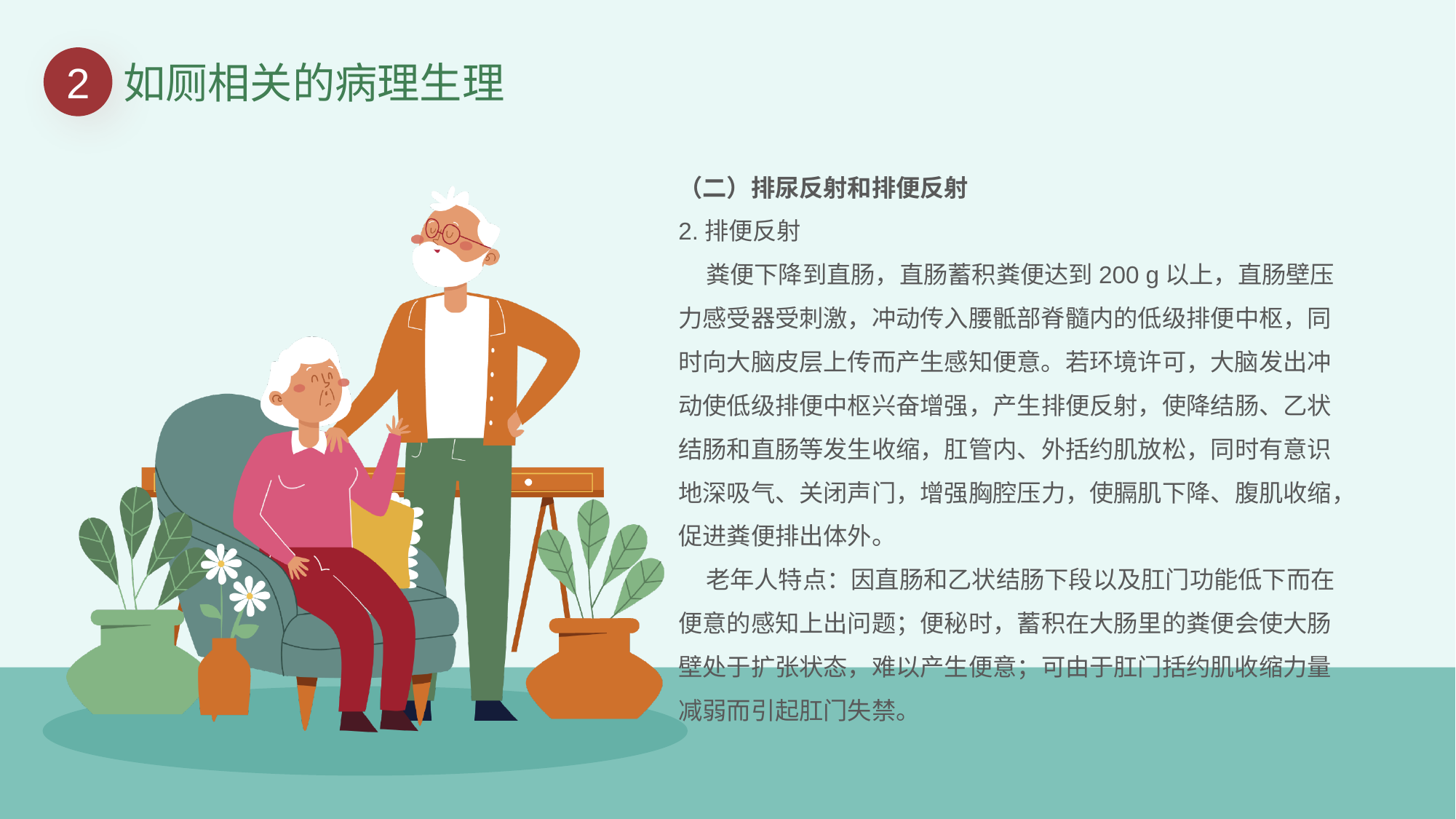

2
如厕相关的病理生理
（二）排尿反射和排便反射
2.排便反射
    粪便下降到直肠，直肠蓄积粪便达到200 g以上，直肠壁压力感受器受刺激，冲动传入腰骶部脊髓内的低级排便中枢，同时向大脑皮层上传而产生感知便意。若环境许可，大脑发出冲动使低级排便中枢兴奋增强，产生排便反射，使降结肠、乙状结肠和直肠等发生收缩，肛管内、外括约肌放松，同时有意识地深吸气、关闭声门，增强胸腔压力，使膈肌下降、腹肌收缩，促进粪便排出体外。
    老年人特点：因直肠和乙状结肠下段以及肛门功能低下而在便意的感知上出问题；便秘时，蓄积在大肠里的粪便会使大肠壁处于扩张状态，难以产生便意；可由于肛门括约肌收缩力量减弱而引起肛门失禁。